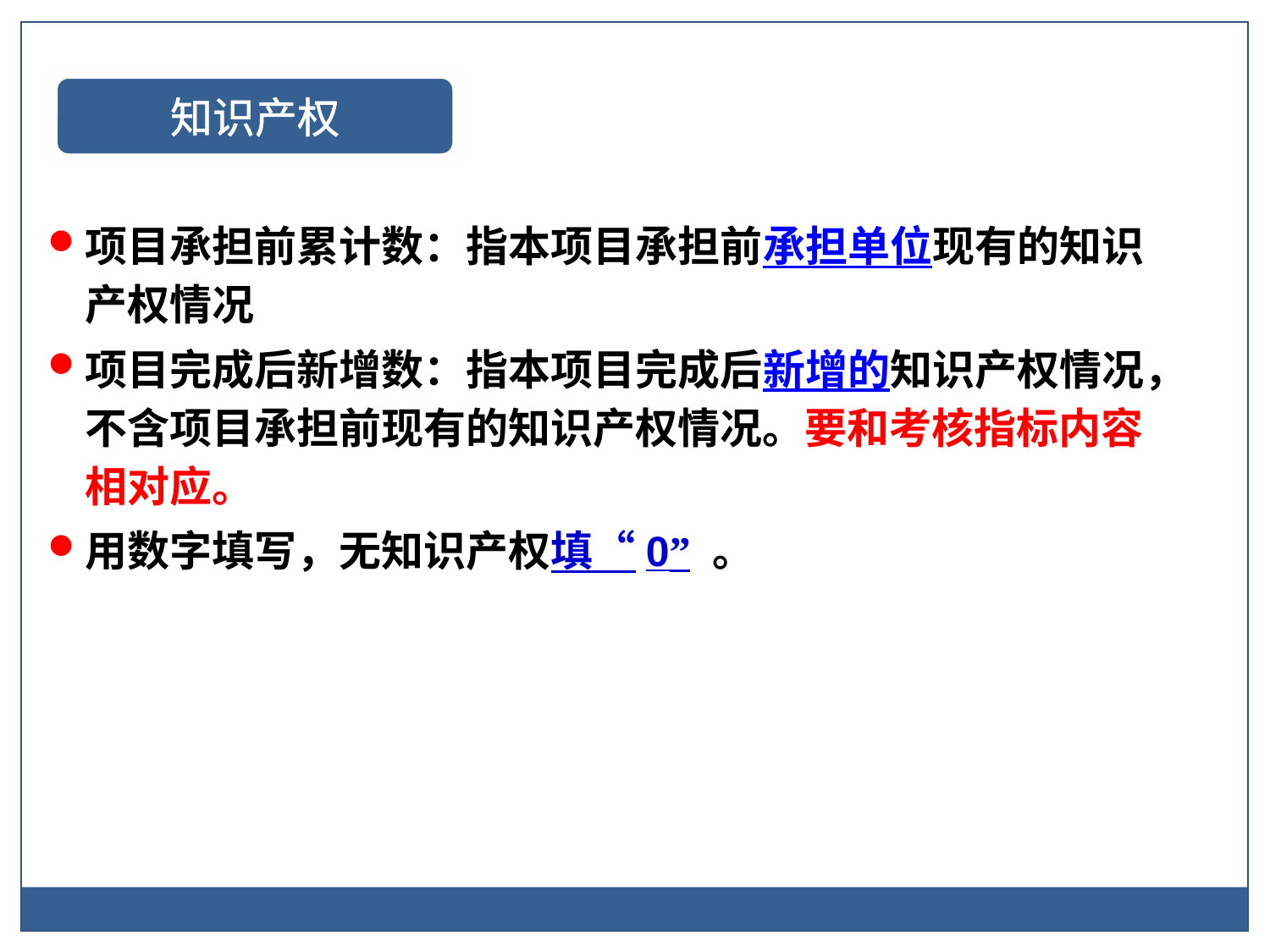

知识产权
项目承担前累计数：指本项目承担前承担单位现有的知识产权情况
项目完成后新增数：指本项目完成后新增的知识产权情况，不含项目承担前现有的知识产权情况。要和考核指标内容相对应。
用数字填写，无知识产权填“0” 。